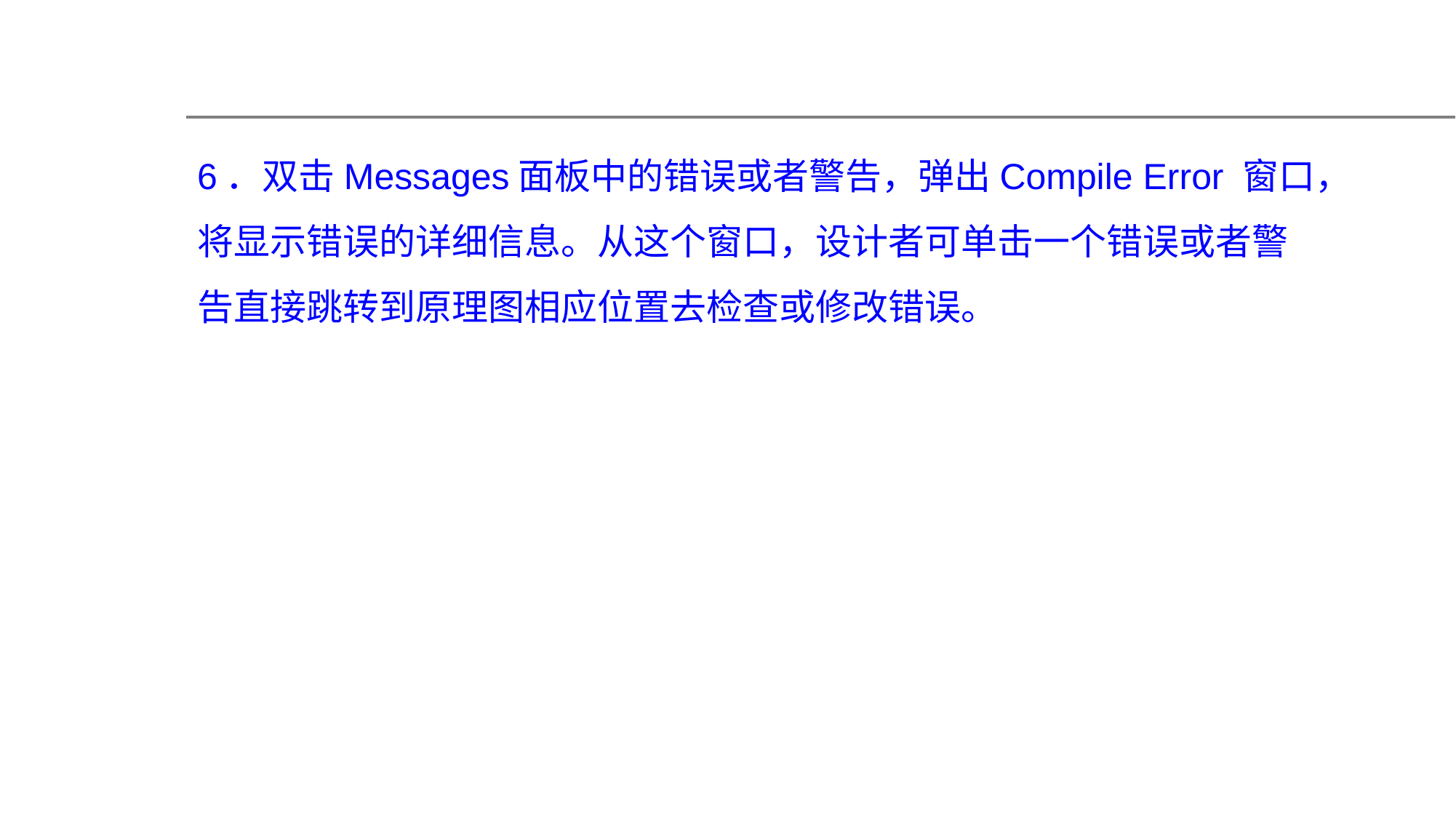

6．双击Messages面板中的错误或者警告，弹出Compile Error 窗口，将显示错误的详细信息。从这个窗口，设计者可单击一个错误或者警告直接跳转到原理图相应位置去检查或修改错误。